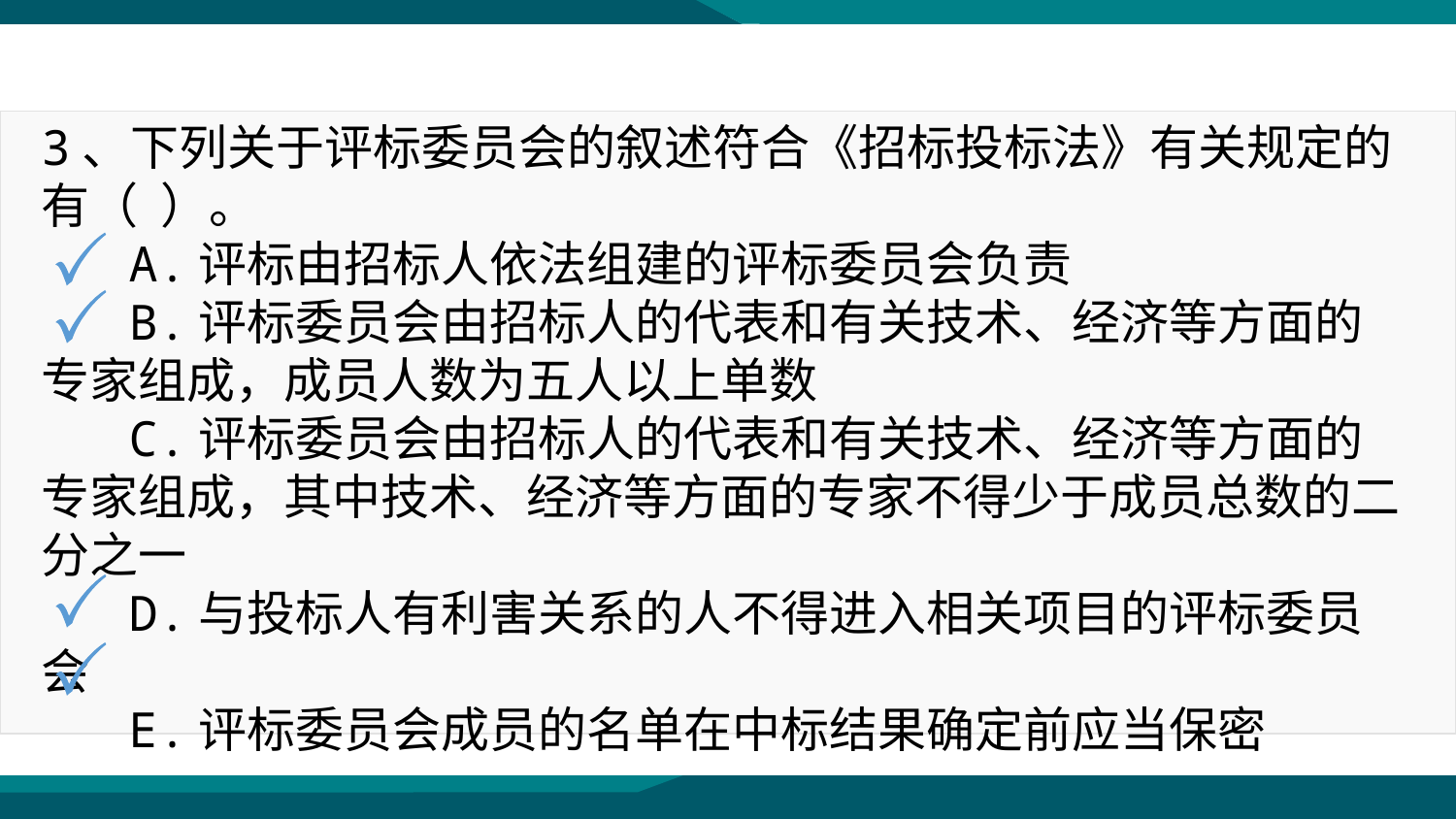

3、下列关于评标委员会的叙述符合《招标投标法》有关规定的有（  ）。
   A.评标由招标人依法组建的评标委员会负责
   B.评标委员会由招标人的代表和有关技术、经济等方面的专家组成，成员人数为五人以上单数
   C.评标委员会由招标人的代表和有关技术、经济等方面的专家组成，其中技术、经济等方面的专家不得少于成员总数的二分之一
   D.与投标人有利害关系的人不得进入相关项目的评标委员会
   E.评标委员会成员的名单在中标结果确定前应当保密